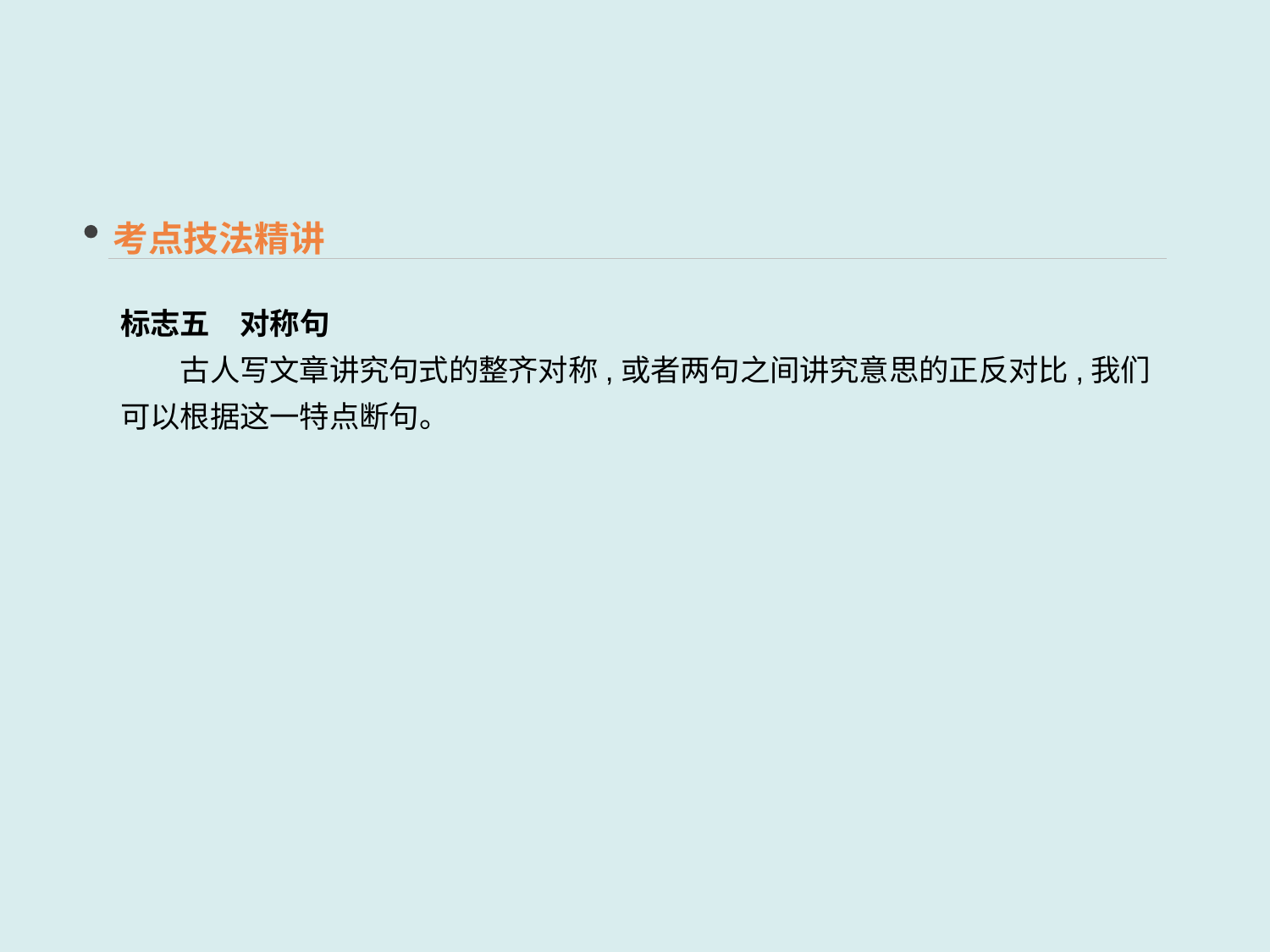

考点技法精讲

标志五　对称句
　　古人写文章讲究句式的整齐对称,或者两句之间讲究意思的正反对比,我们可以根据这一特点断句。